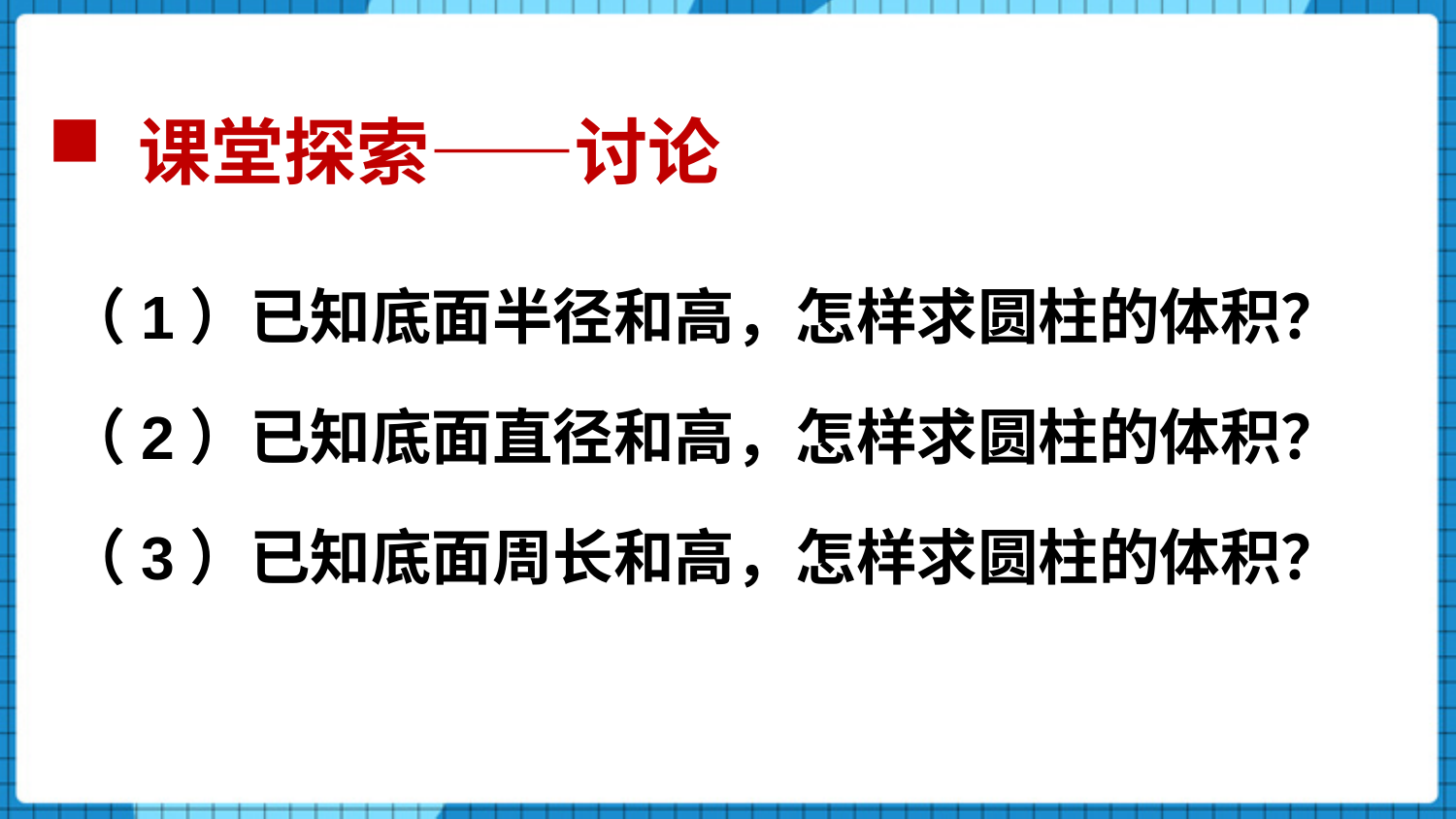

# 课堂探索——讨论
（1）已知底面半径和高，怎样求圆柱的体积？
（2）已知底面直径和高，怎样求圆柱的体积？
（3）已知底面周长和高，怎样求圆柱的体积？